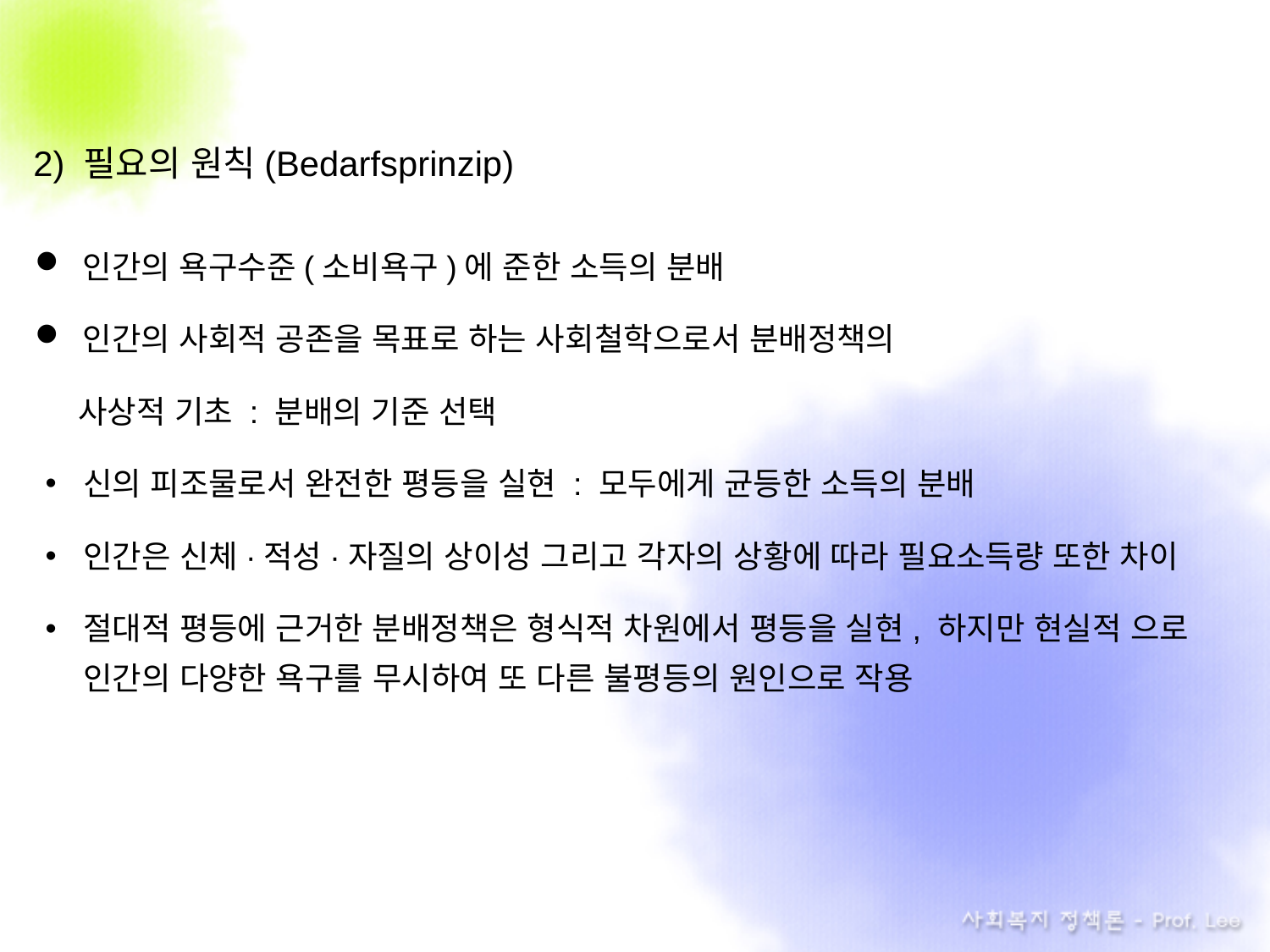

2) 필요의 원칙(Bedarfsprinzip)

인간의 욕구수준(소비욕구)에 준한 소득의 분배
인간의 사회적 공존을 목표로 하는 사회철학으로서 분배정책의
    사상적 기초 : 분배의 기준 선택
신의 피조물로서 완전한 평등을 실현 : 모두에게 균등한 소득의 분배
인간은 신체·적성·자질의 상이성 그리고 각자의 상황에 따라 필요소득량 또한 차이
절대적 평등에 근거한 분배정책은 형식적 차원에서 평등을 실현, 하지만 현실적 으로 인간의 다양한 욕구를 무시하여 또 다른 불평등의 원인으로 작용